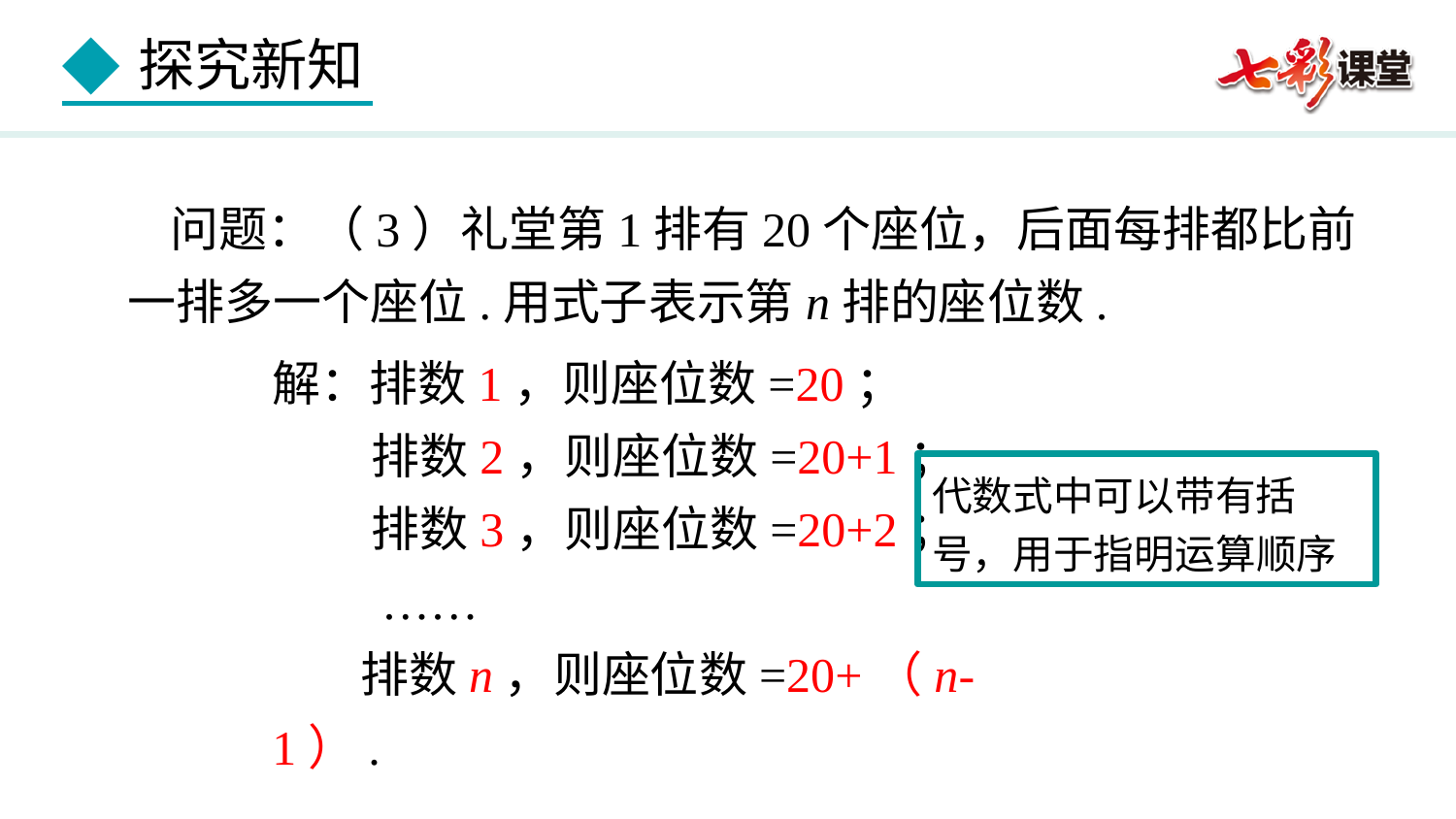

问题：（3）礼堂第1排有20个座位，后面每排都比前一排多一个座位.用式子表示第n排的座位数.
解：排数1，则座位数=20；
        排数2，则座位数=20+1；
        排数3，则座位数=20+2；
         ……
       排数n，则座位数=20+（n-1）.
代数式中可以带有括号，用于指明运算顺序